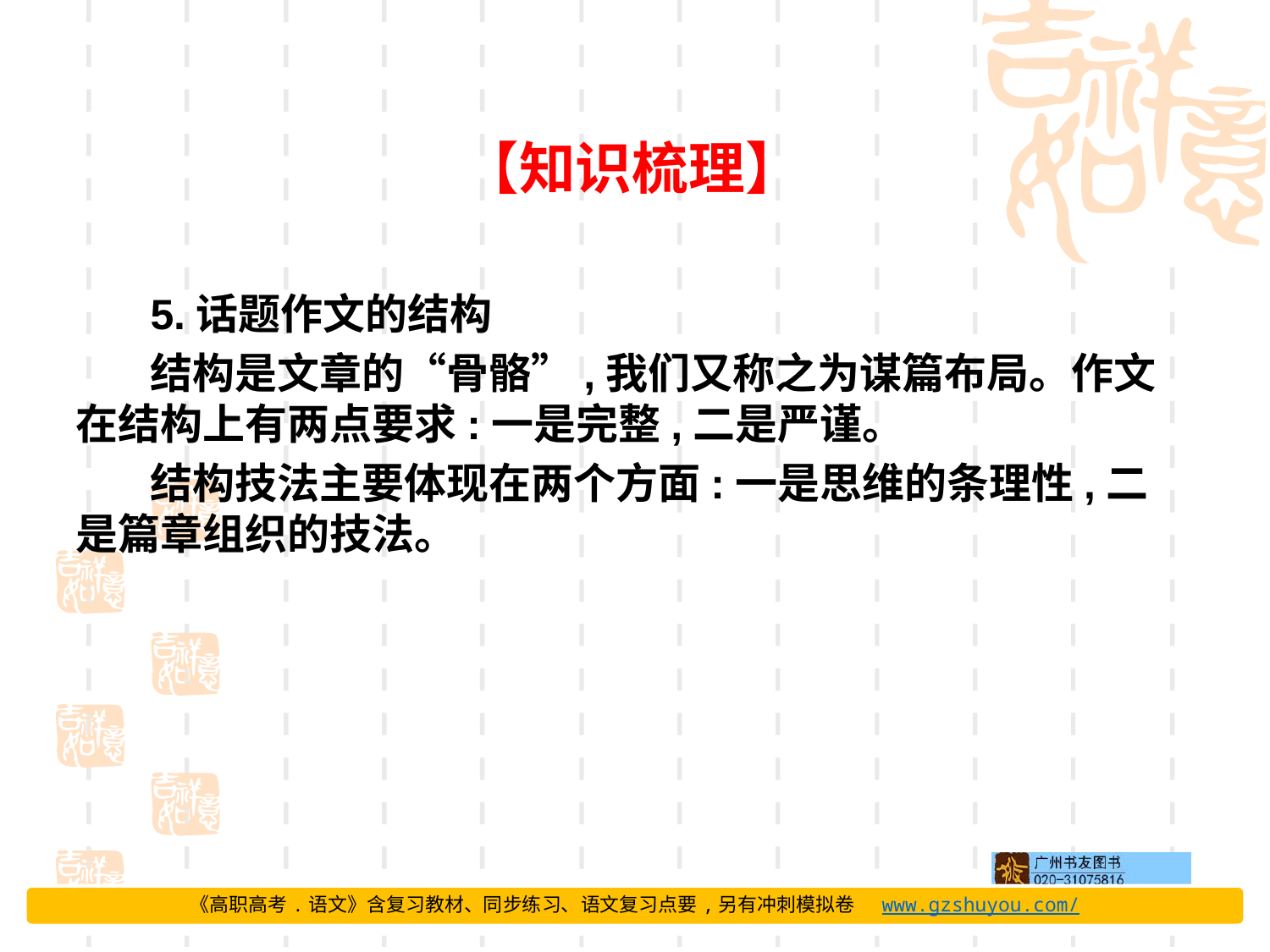

【知识梳理】

5.话题作文的结构
结构是文章的“骨骼”,我们又称之为谋篇布局。作文在结构上有两点要求:一是完整,二是严谨。
结构技法主要体现在两个方面:一是思维的条理性,二是篇章组织的技法。